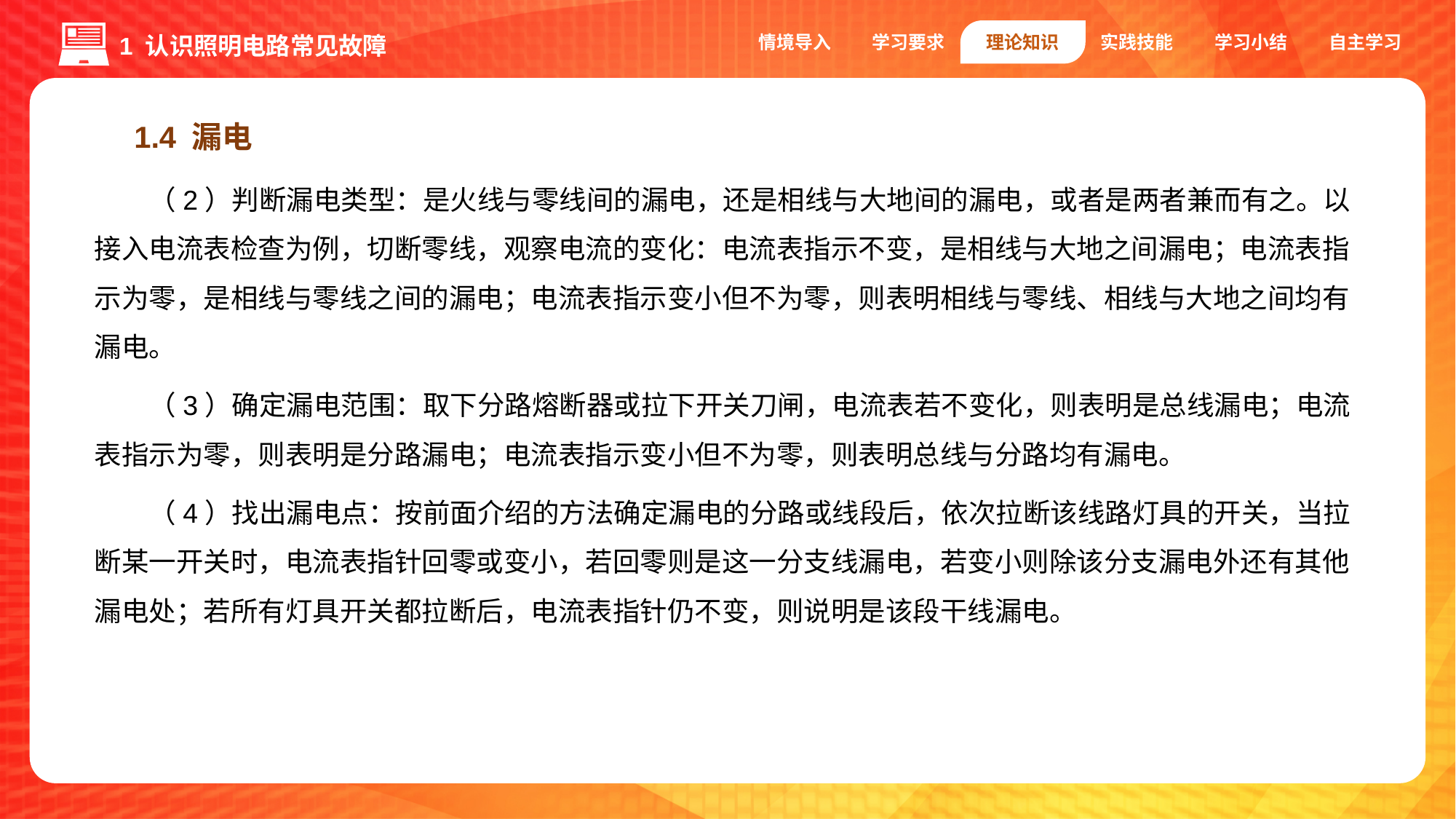

情境导入
学习要求
理论知识
实践技能
学习小结
自主学习

1 认识照明电路常见故障
1.4 漏电
（2）判断漏电类型：是火线与零线间的漏电，还是相线与大地间的漏电，或者是两者兼而有之。以接入电流表检查为例，切断零线，观察电流的变化：电流表指示不变，是相线与大地之间漏电；电流表指示为零，是相线与零线之间的漏电；电流表指示变小但不为零，则表明相线与零线、相线与大地之间均有漏电。
（3）确定漏电范围：取下分路熔断器或拉下开关刀闸，电流表若不变化，则表明是总线漏电；电流表指示为零，则表明是分路漏电；电流表指示变小但不为零，则表明总线与分路均有漏电。
（4）找出漏电点：按前面介绍的方法确定漏电的分路或线段后，依次拉断该线路灯具的开关，当拉断某一开关时，电流表指针回零或变小，若回零则是这一分支线漏电，若变小则除该分支漏电外还有其他漏电处；若所有灯具开关都拉断后，电流表指针仍不变，则说明是该段干线漏电。